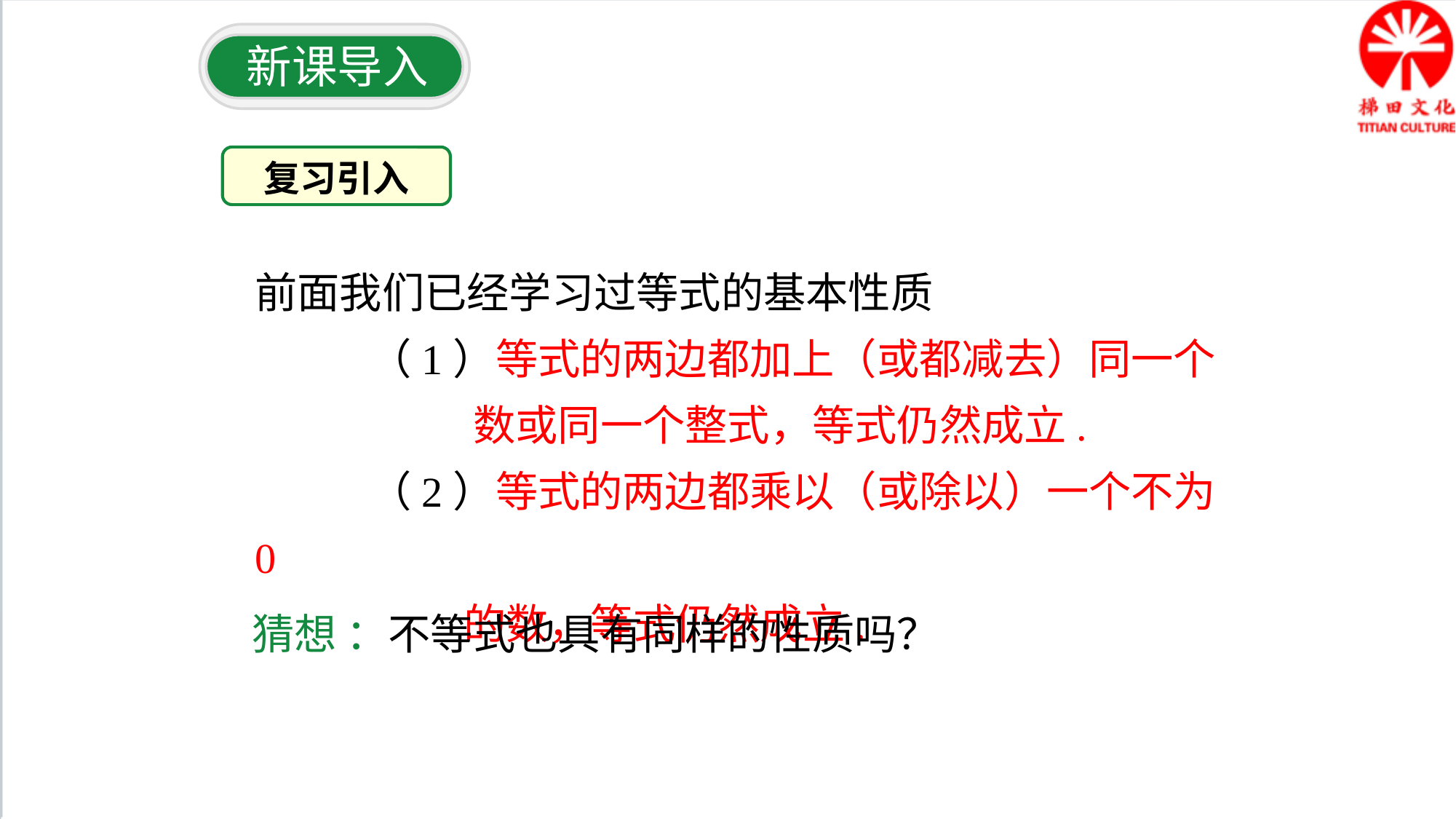

新课导入
复习引入
前面我们已经学习过等式的基本性质
           （1）等式的两边都加上（或都减去）同一个
                      数或同一个整式，等式仍然成立.
           （2）等式的两边都乘以（或除以）一个不为0
                     的数，等式仍然成立.

猜想 ：不等式也具有同样的性质吗？